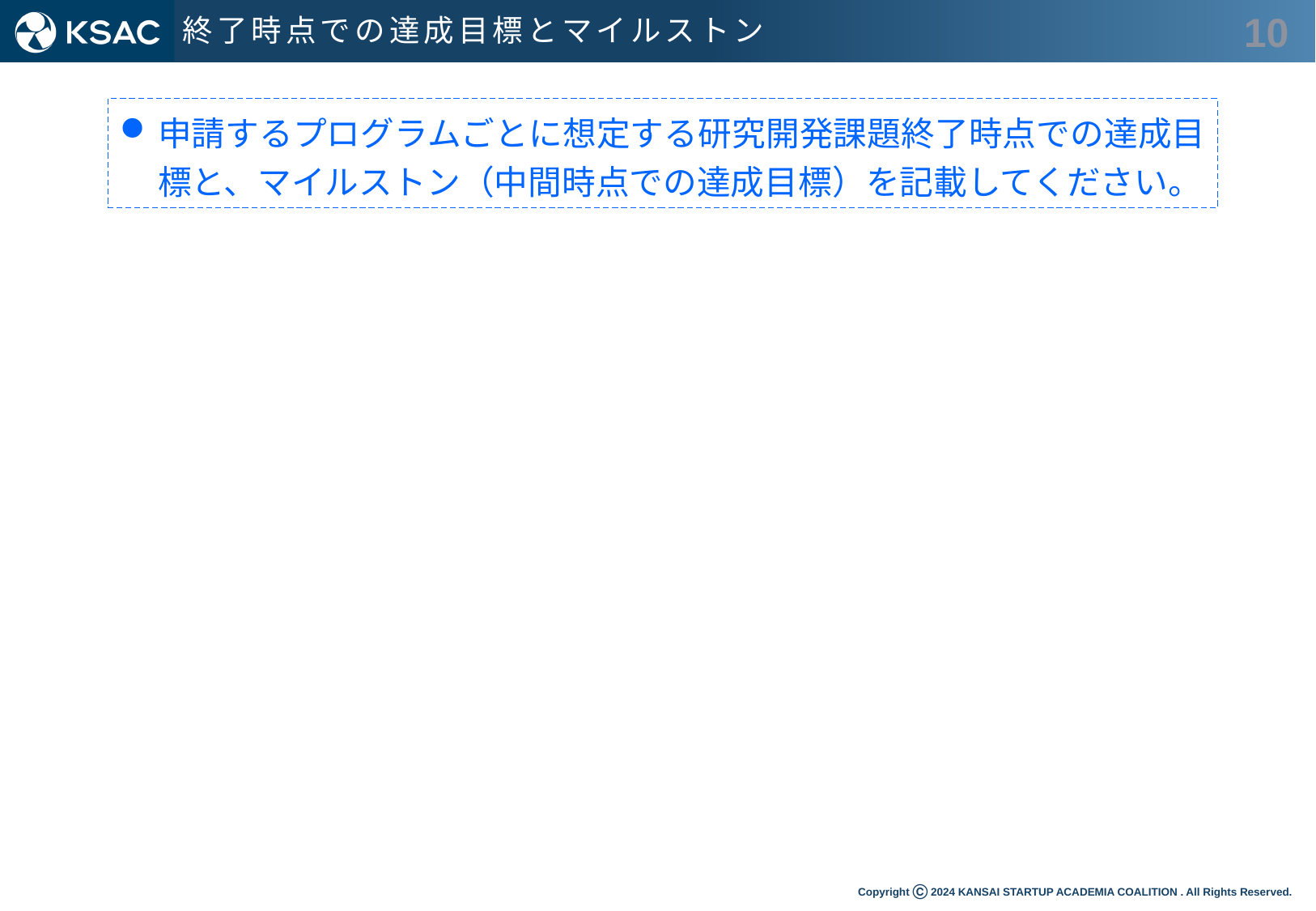

終了時点での達成目標とマイルストン
10
申請するプログラムごとに想定する研究開発課題終了時点での達成目標と、マイルストン（中間時点での達成目標）を記載してください。